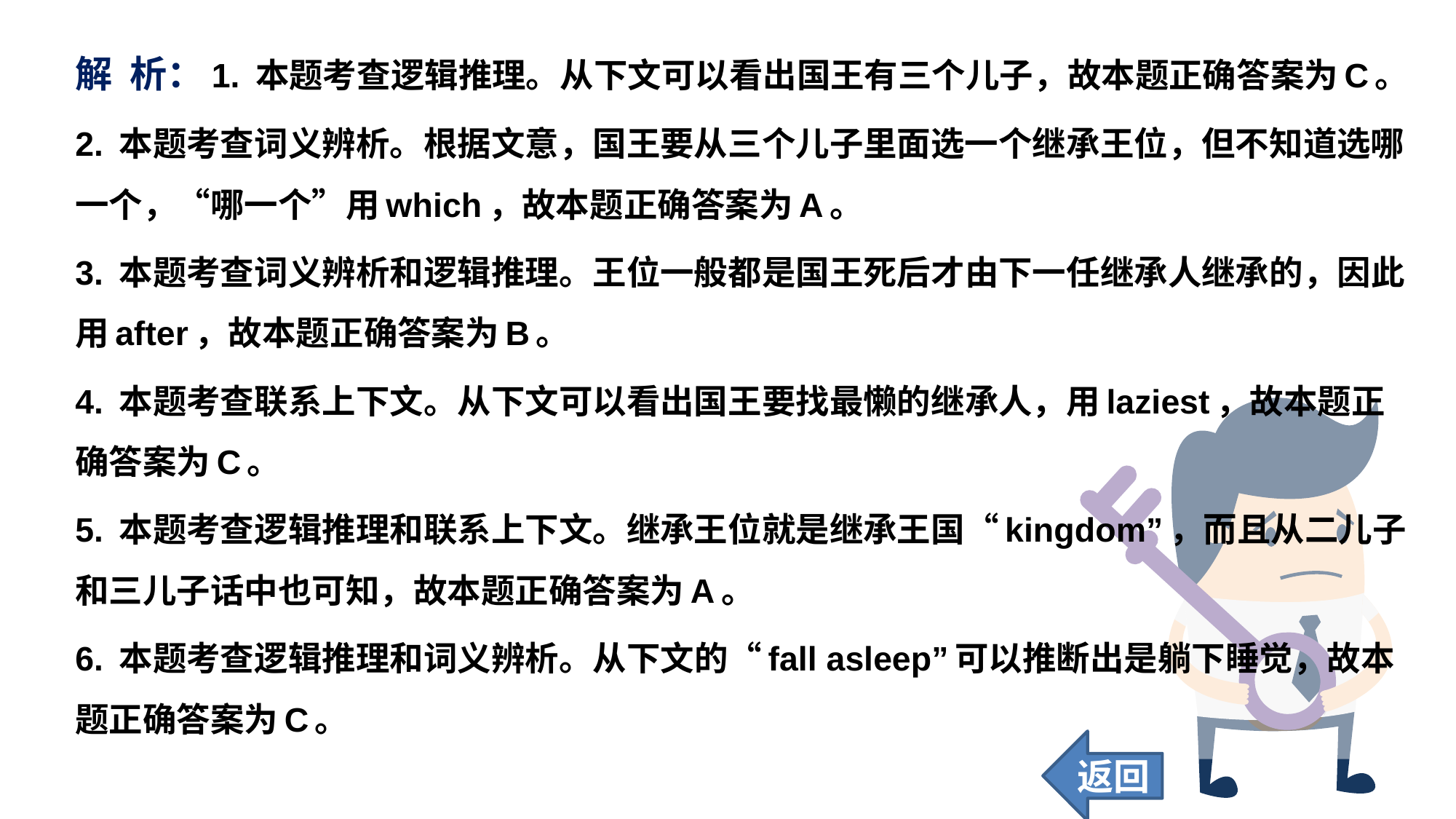

解  析：1. 本题考查逻辑推理。从下文可以看出国王有三个儿子，故本题正确答案为C。
2. 本题考查词义辨析。根据文意，国王要从三个儿子里面选一个继承王位，但不知道选哪一个，“哪一个”用which，故本题正确答案为A。
3. 本题考查词义辨析和逻辑推理。王位一般都是国王死后才由下一任继承人继承的，因此用after，故本题正确答案为B。
4. 本题考查联系上下文。从下文可以看出国王要找最懒的继承人，用laziest，故本题正确答案为C。
5. 本题考查逻辑推理和联系上下文。继承王位就是继承王国“kingdom”，而且从二儿子和三儿子话中也可知，故本题正确答案为A。
6. 本题考查逻辑推理和词义辨析。从下文的“fall asleep”可以推断出是躺下睡觉，故本题正确答案为C。

返回
45